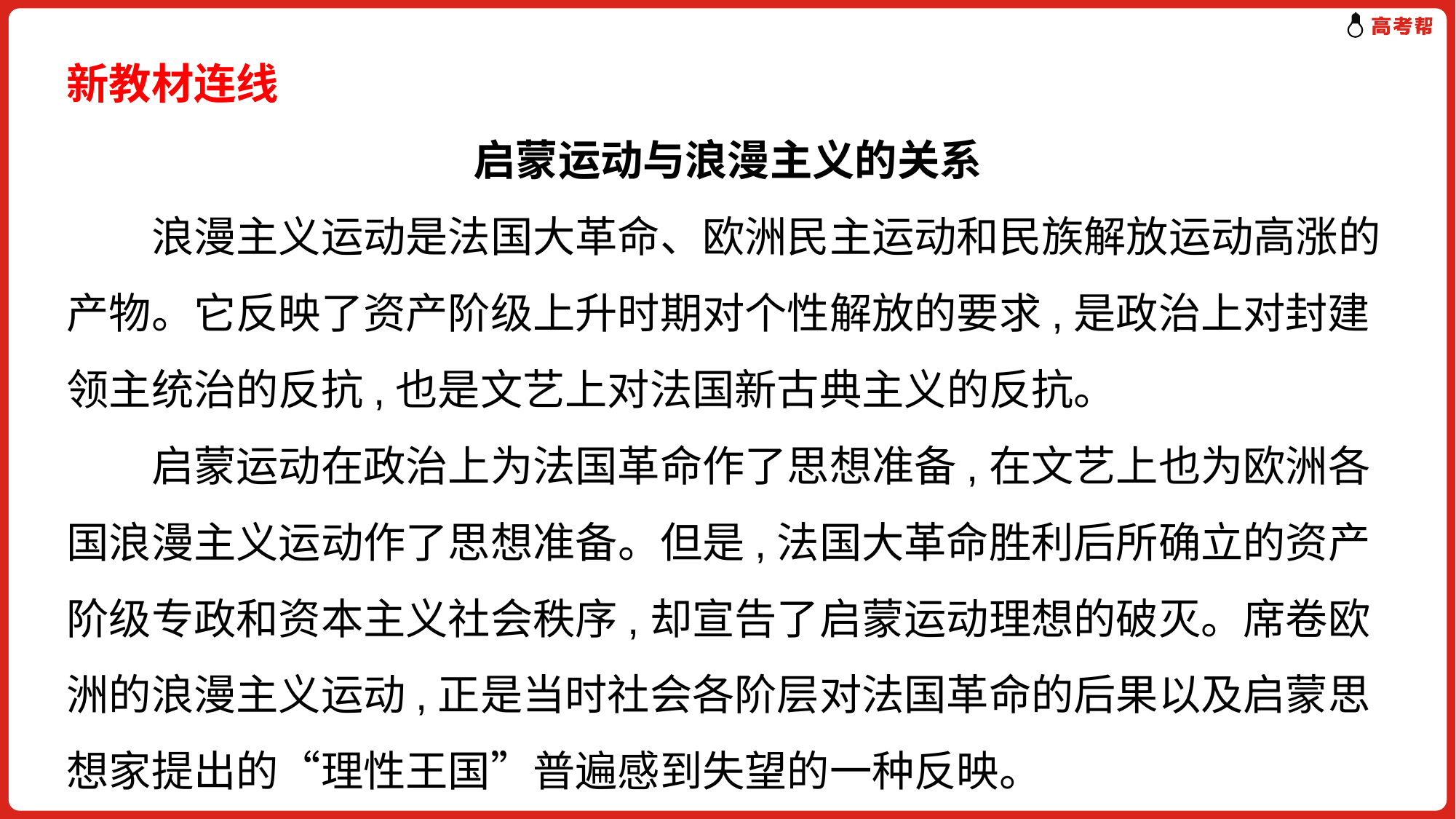

新教材连线
启蒙运动与浪漫主义的关系
　　浪漫主义运动是法国大革命、欧洲民主运动和民族解放运动高涨的产物。它反映了资产阶级上升时期对个性解放的要求,是政治上对封建领主统治的反抗,也是文艺上对法国新古典主义的反抗。
　　启蒙运动在政治上为法国革命作了思想准备,在文艺上也为欧洲各国浪漫主义运动作了思想准备。但是,法国大革命胜利后所确立的资产阶级专政和资本主义社会秩序,却宣告了启蒙运动理想的破灭。席卷欧洲的浪漫主义运动,正是当时社会各阶层对法国革命的后果以及启蒙思想家提出的“理性王国”普遍感到失望的一种反映。